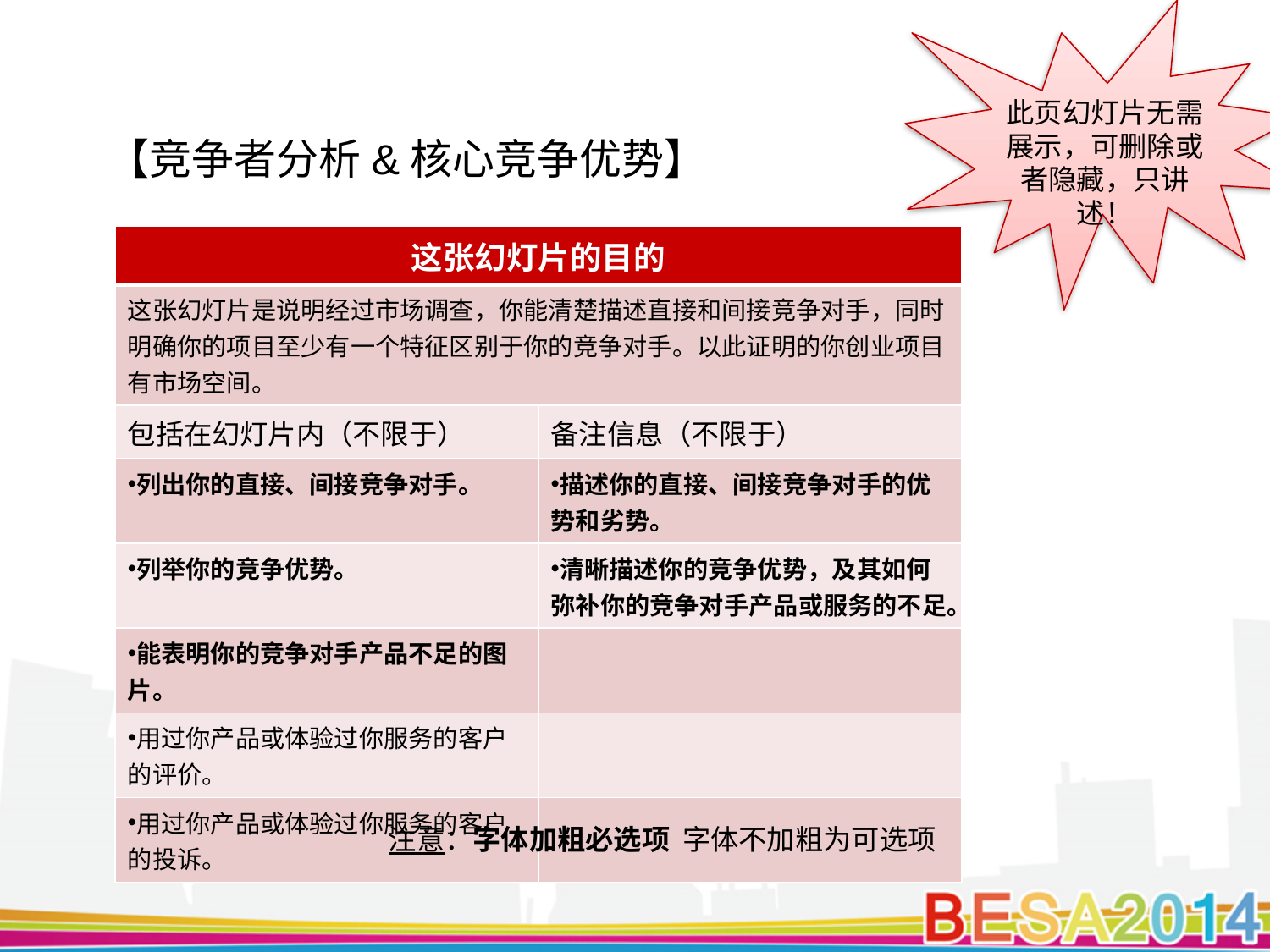

此页幻灯片无需展示，可删除或者隐藏，只讲述！
【竞争者分析&核心竞争优势】
| 这张幻灯片的目的 |  |
| --- | --- |
| 这张幻灯片是说明经过市场调查，你能清楚描述直接和间接竞争对手，同时明确你的项目至少有一个特征区别于你的竞争对手。以此证明的你创业项目有市场空间。 |  |
| 包括在幻灯片内（不限于） | 备注信息（不限于） |
| 列出你的直接、间接竞争对手。 | 描述你的直接、间接竞争对手的优势和劣势。 |
| 列举你的竞争优势。 | 清晰描述你的竞争优势，及其如何弥补你的竞争对手产品或服务的不足。 |
| 能表明你的竞争对手产品不足的图片。 |  |
| 用过你产品或体验过你服务的客户的评价。 |  |
| 用过你产品或体验过你服务的客户的投诉。 |  |
注意：字体加粗必选项  字体不加粗为可选项